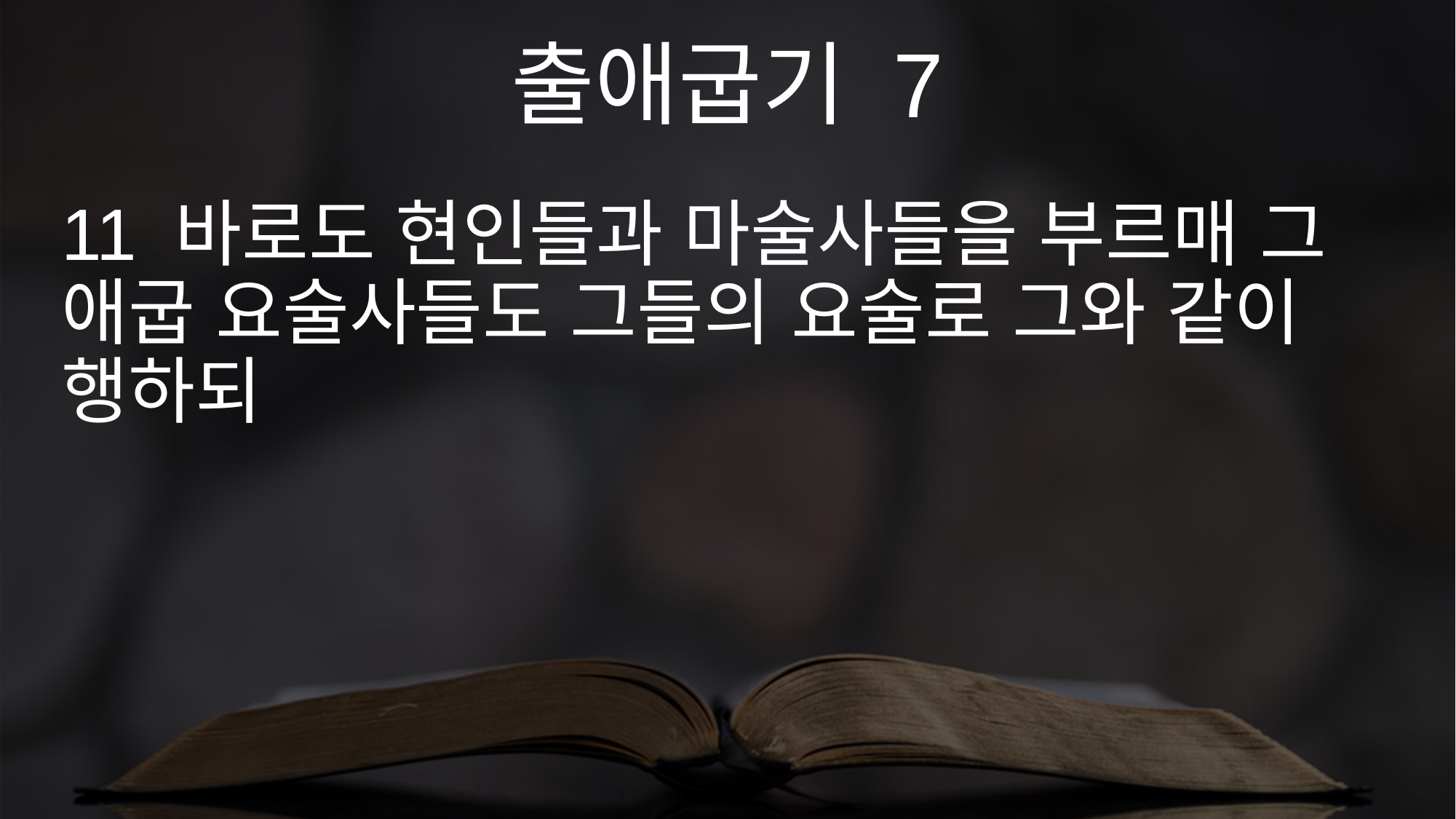

출애굽기 7
11 바로도 현인들과 마술사들을 부르매 그 애굽 요술사들도 그들의 요술로 그와 같이 행하되